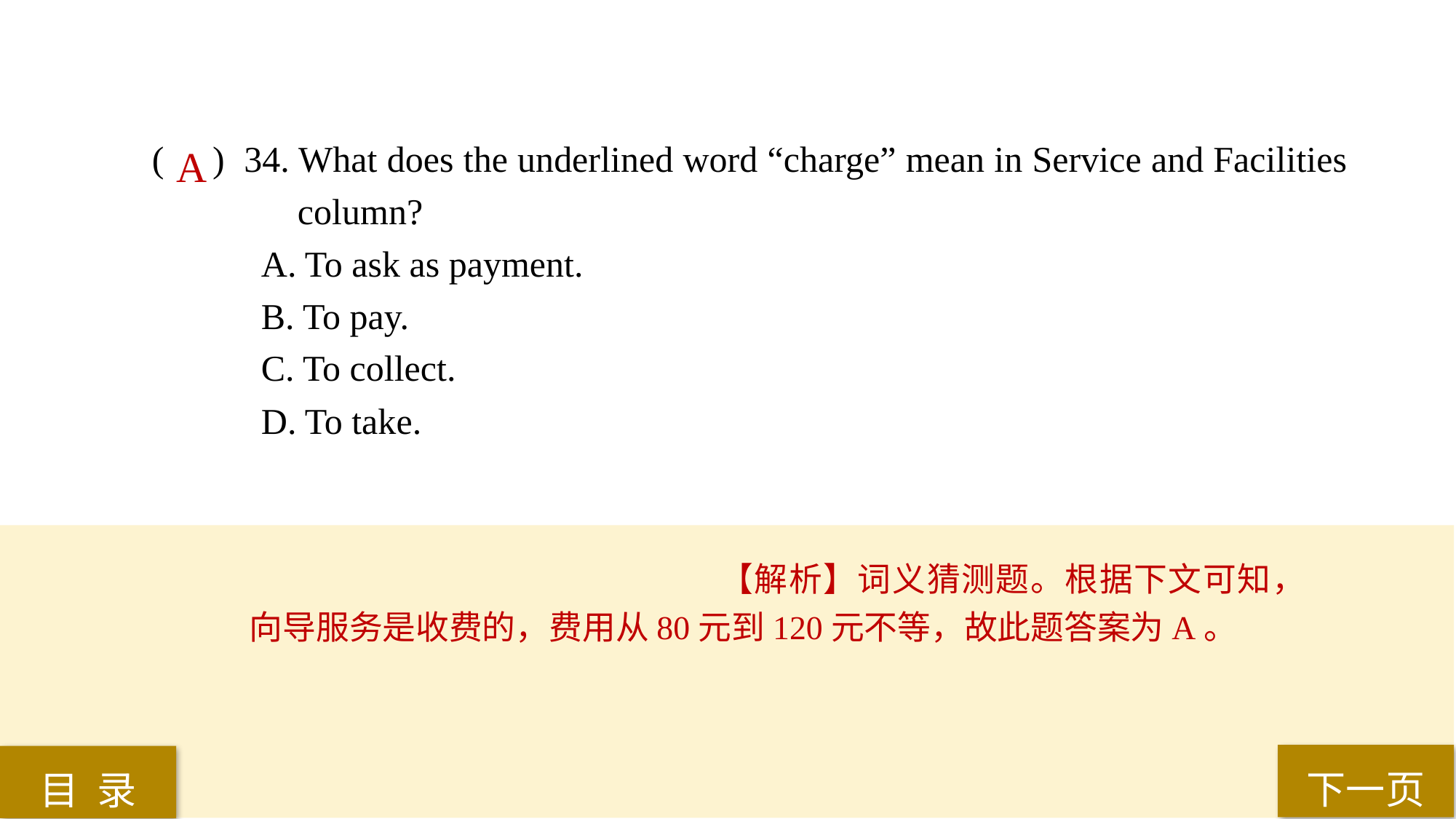

(     )  34. What does the underlined word “charge” mean in Service and Facilities 	    column?
A. To ask as payment.
B. To pay.
C. To collect.
D. To take.
A
【解析】词义猜测题。根据下文可知，向导服务是收费的，费用从80元到120元不等，故此题答案为A。